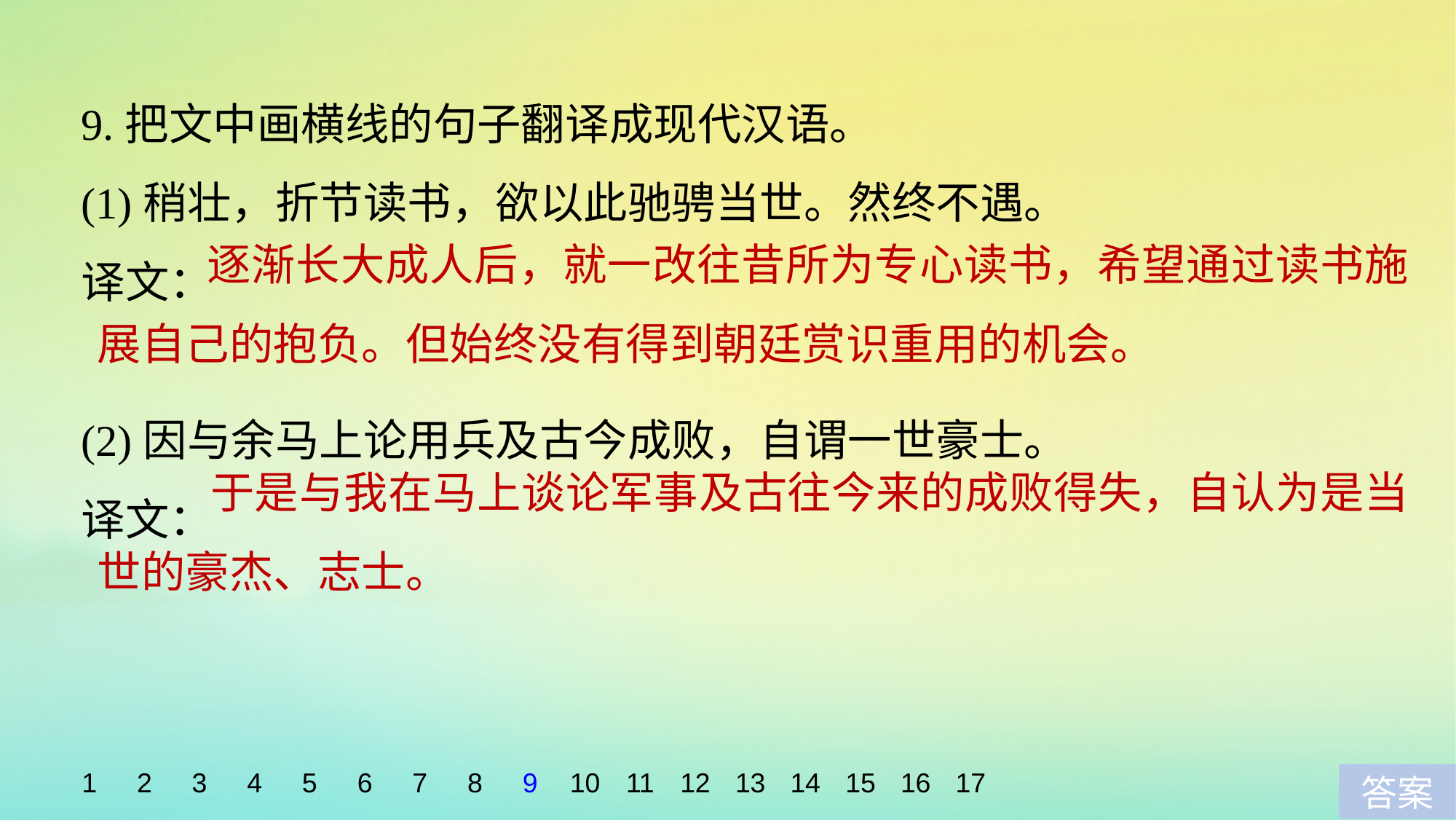

9.把文中画横线的句子翻译成现代汉语。
(1)稍壮，折节读书，欲以此驰骋当世。然终不遇。
译文：
(2)因与余马上论用兵及古今成败，自谓一世豪士。
译文：
	逐渐长大成人后，就一改往昔所为专心读书，希望通过读书施展自己的抱负。但始终没有得到朝廷赏识重用的机会。
          于是与我在马上谈论军事及古往今来的成败得失，自认为是当世的豪杰、志士。
1
2
3
4
5
6
7
8
9
10
11
12
13
14
15
16
17
答案